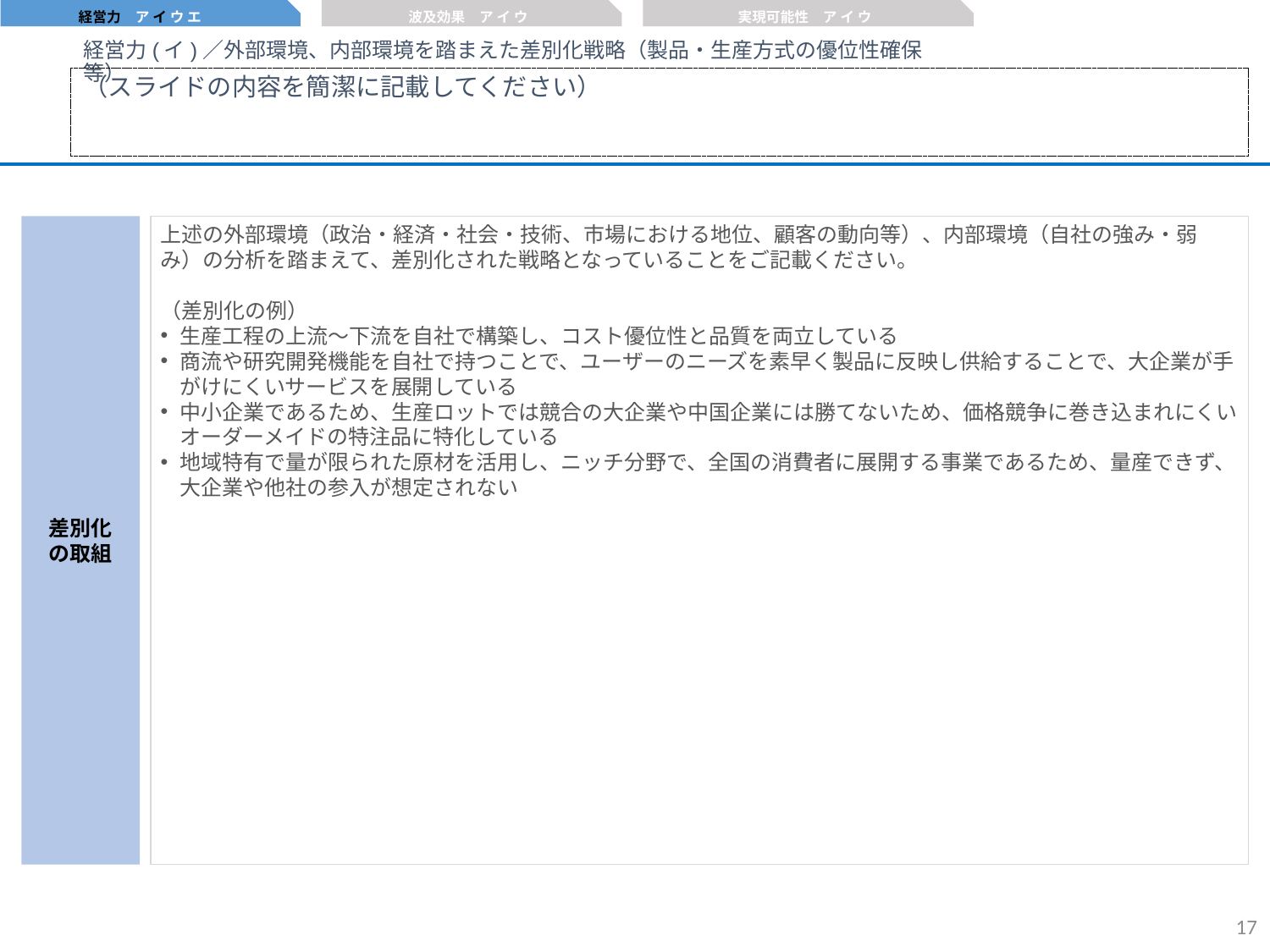

経営力　ア イ ウ エ
波及効果　ア イ ウ
実現可能性　ア イ ウ
経営力(イ)／外部環境、内部環境を踏まえた差別化戦略（製品・生産方式の優位性確保等）
（スライドの内容を簡潔に記載してください）
差別化
の取組
上述の外部環境（政治・経済・社会・技術、市場における地位、顧客の動向等）、内部環境（自社の強み・弱み）の分析を踏まえて、差別化された戦略となっていることをご記載ください。

（差別化の例）
生産工程の上流～下流を自社で構築し、コスト優位性と品質を両立している
商流や研究開発機能を自社で持つことで、ユーザーのニーズを素早く製品に反映し供給することで、大企業が手がけにくいサービスを展開している
中小企業であるため、生産ロットでは競合の大企業や中国企業には勝てないため、価格競争に巻き込まれにくいオーダーメイドの特注品に特化している
地域特有で量が限られた原材を活用し、ニッチ分野で、全国の消費者に展開する事業であるため、量産できず、大企業や他社の参入が想定されない

17